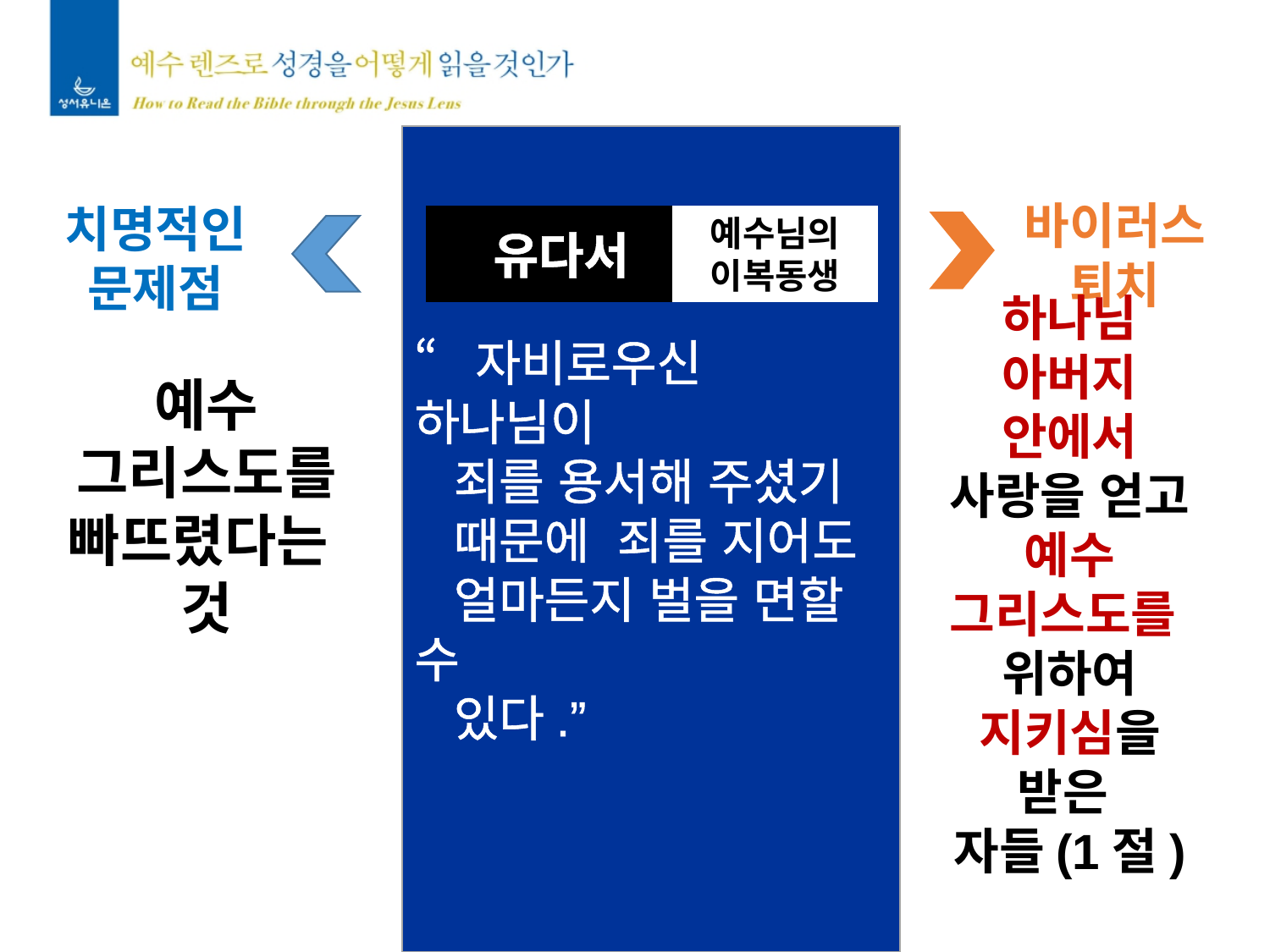

“자비로우신 하나님이
  죄를 용서해 주셨기
  때문에  죄를 지어도
  얼마든지 벌을 면할 수
  있다.”
유다서
예수님의 이복동생
바이러스
퇴치
치명적인
문제점

예수
그리스도를 빠뜨렸다는
것
하나님
아버지 안에서
사랑을 얻고
예수 그리스도를
위하여
지키심을 받은
자들(1절)